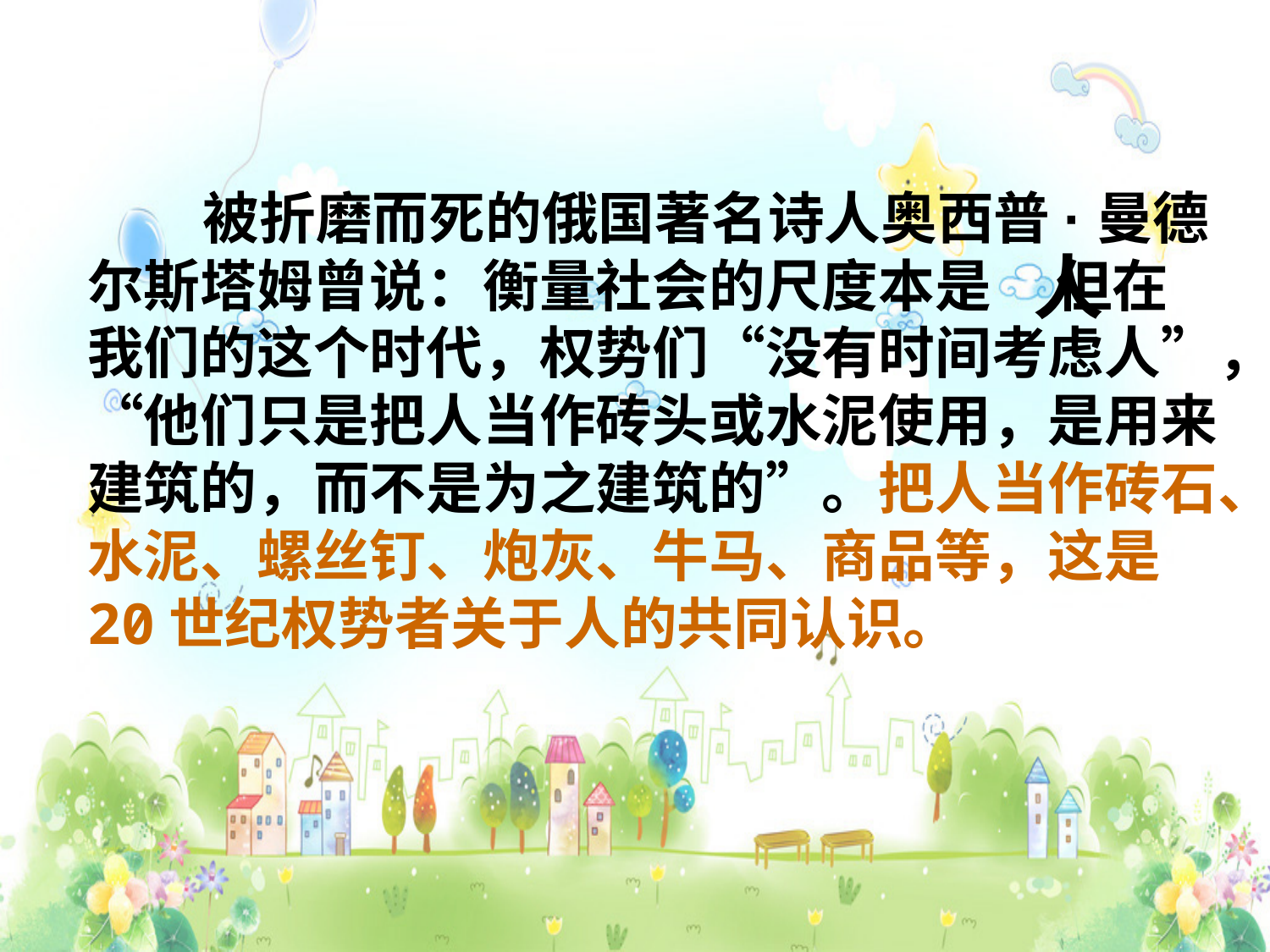

被折磨而死的俄国著名诗人奥西普·曼德尔斯塔姆曾说：衡量社会的尺度本是     但在我们的这个时代，权势们“没有时间考虑人”，“他们只是把人当作砖头或水泥使用，是用来建筑的，而不是为之建筑的”。把人当作砖石、水泥、螺丝钉、炮灰、牛马、商品等，这是20世纪权势者关于人的共同认识。

人